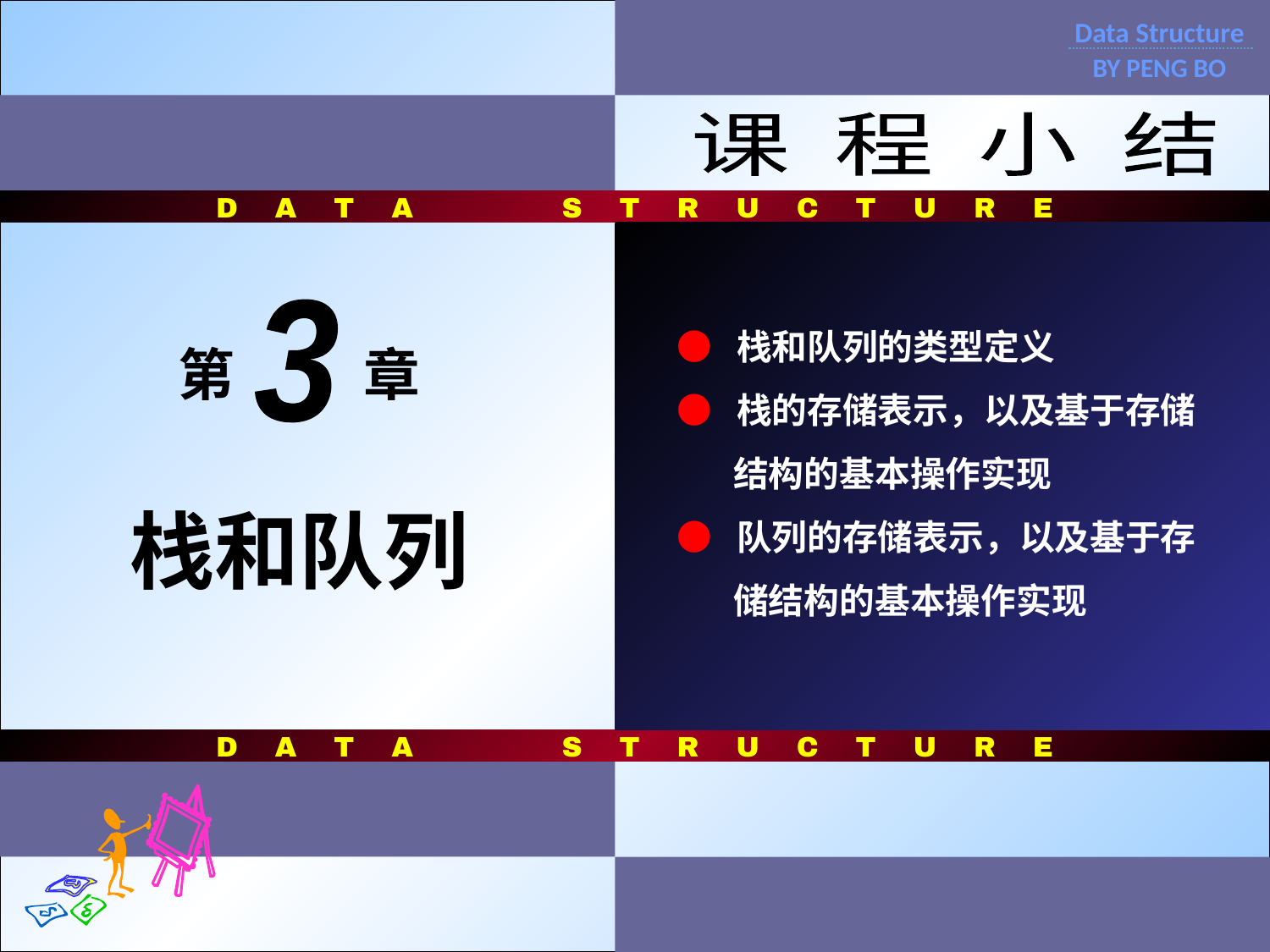

D    A    T    A                S    T    R    U    C    T    U    R    E

D    A    T    A                S    T    R    U    C    T    U    R    E

Data Structure
BY PENG BO
课  程  小  结
●  栈和队列的类型定义
●  栈的存储表示，以及基于存储
      结构的基本操作实现
●  队列的存储表示，以及基于存
      储结构的基本操作实现
3
第          章
栈和队列